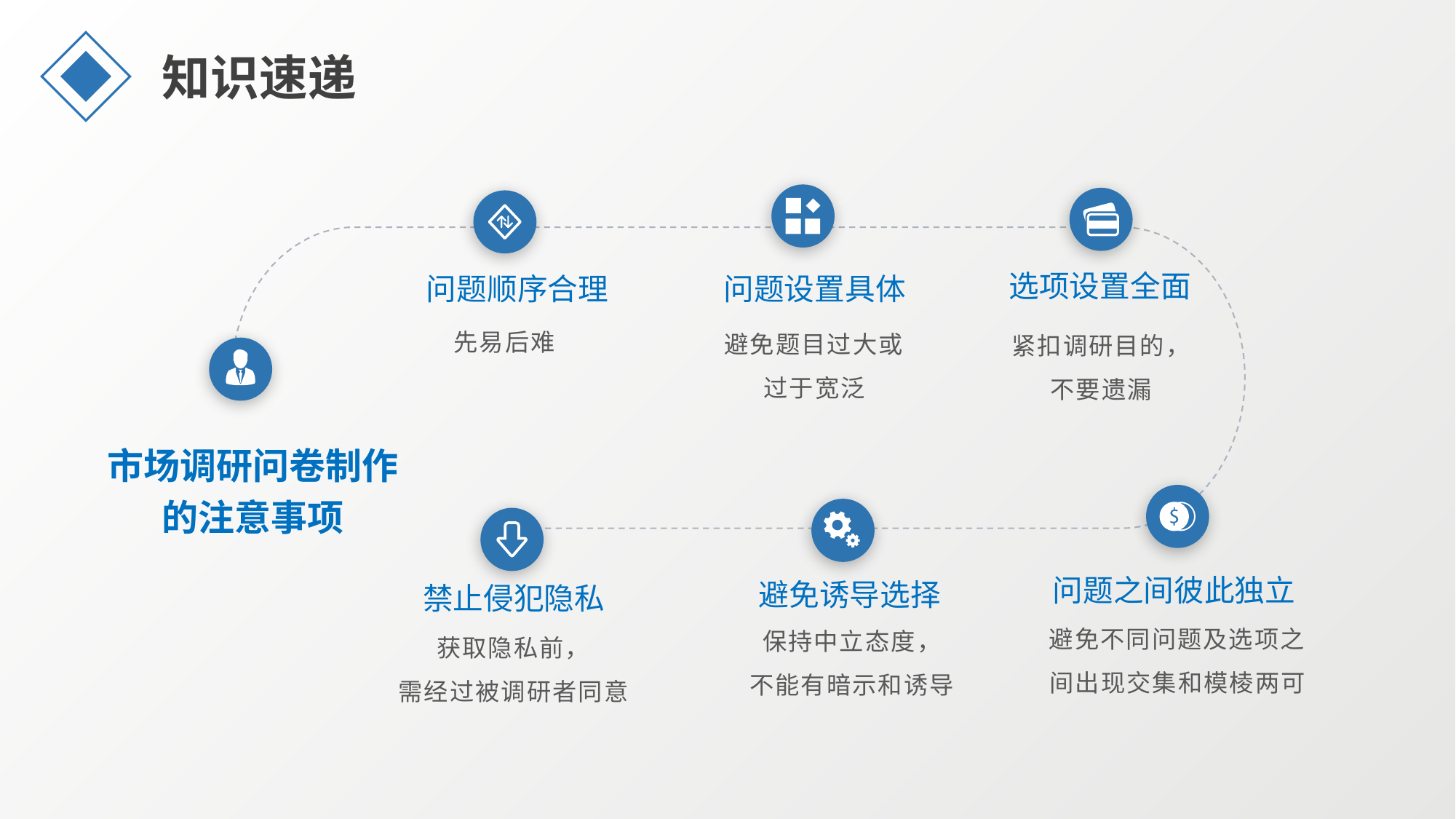

知识速递

选项设置全面
问题顺序合理
问题设置具体
先易后难
避免题目过大或过于宽泛
紧扣调研目的，
不要遗漏

市场调研问卷制作
的注意事项

问题之间彼此独立
避免诱导选择
禁止侵犯隐私
避免不同问题及选项之间出现交集和模棱两可
保持中立态度，
不能有暗示和诱导
获取隐私前，
需经过被调研者同意